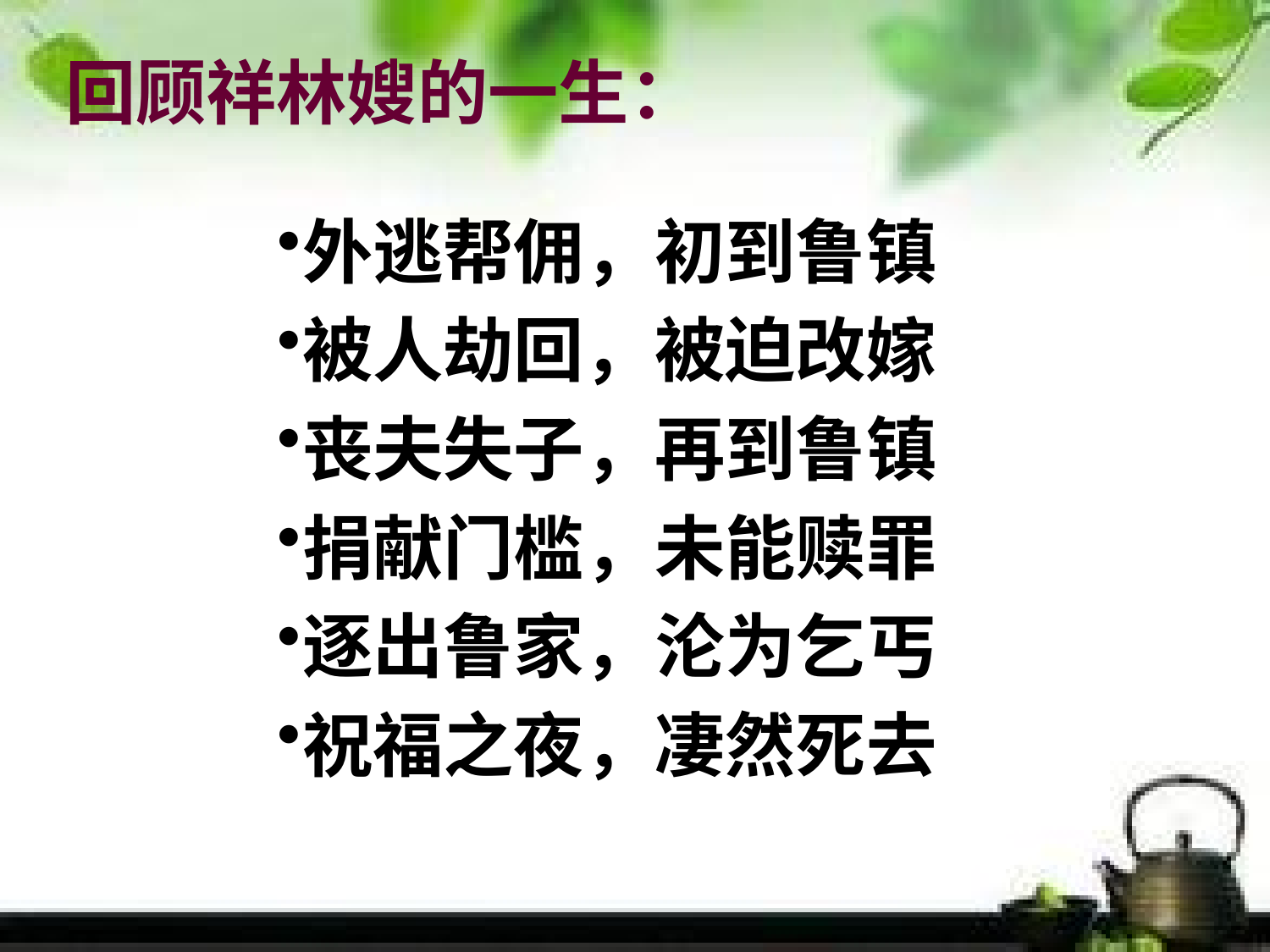

回顾祥林嫂的一生：
外逃帮佣，初到鲁镇
被人劫回，被迫改嫁
丧夫失子，再到鲁镇
捐献门槛，未能赎罪
逐出鲁家，沦为乞丐
祝福之夜，凄然死去